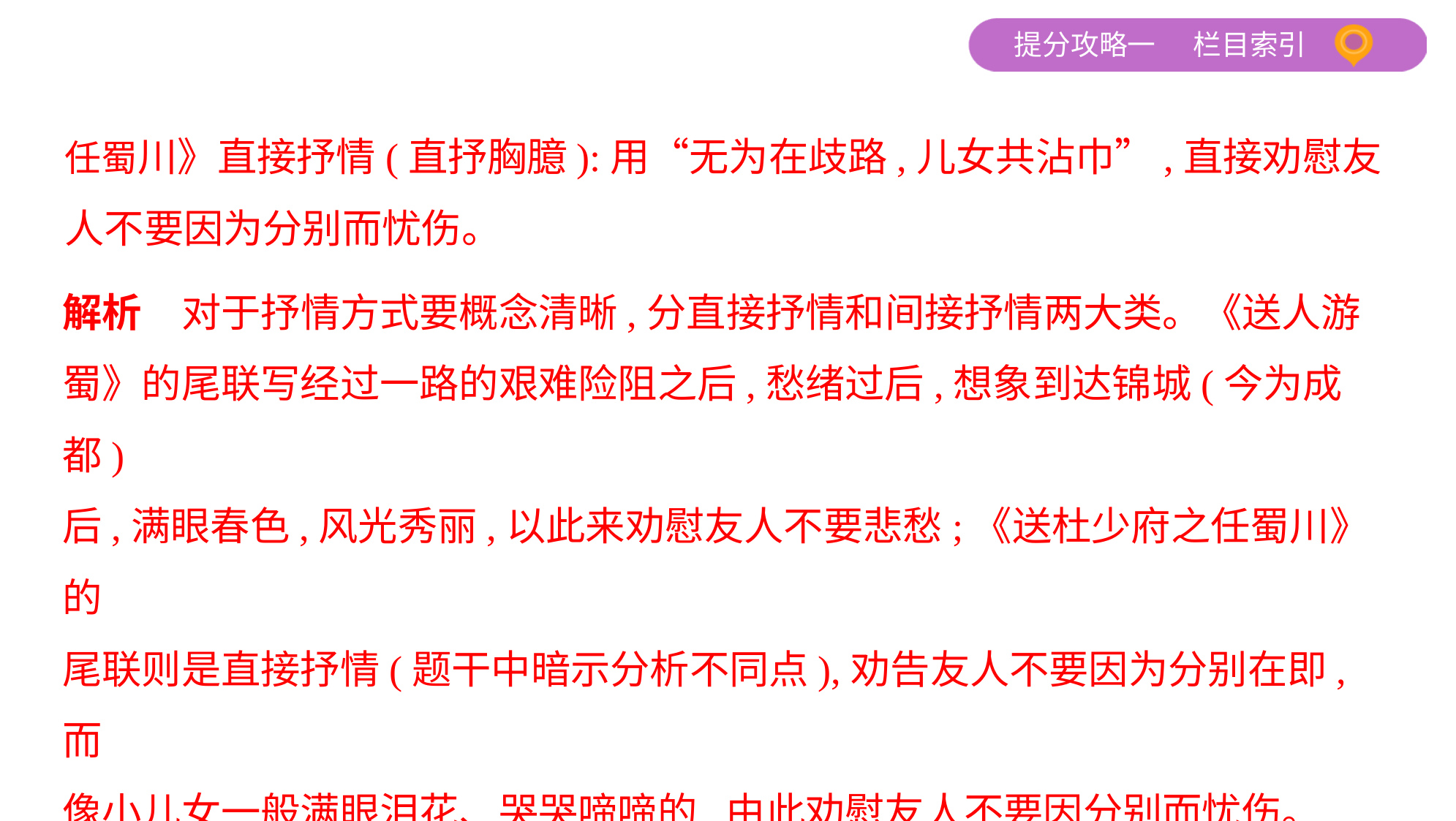

任蜀川》直接抒情(直抒胸臆):用“无为在歧路,儿女共沾巾”,直接劝慰友人不要因为分别而忧伤。
解析　对于抒情方式要概念清晰,分直接抒情和间接抒情两大类。《送人游蜀》的尾联写经过一路的艰难险阻之后,愁绪过后,想象到达锦城(今为成都)
后,满眼春色,风光秀丽,以此来劝慰友人不要悲愁;《送杜少府之任蜀川》的
尾联则是直接抒情(题干中暗示分析不同点),劝告友人不要因为分别在即,而
像小儿女一般满眼泪花、哭哭啼啼的,由此劝慰友人不要因分别而忧伤。